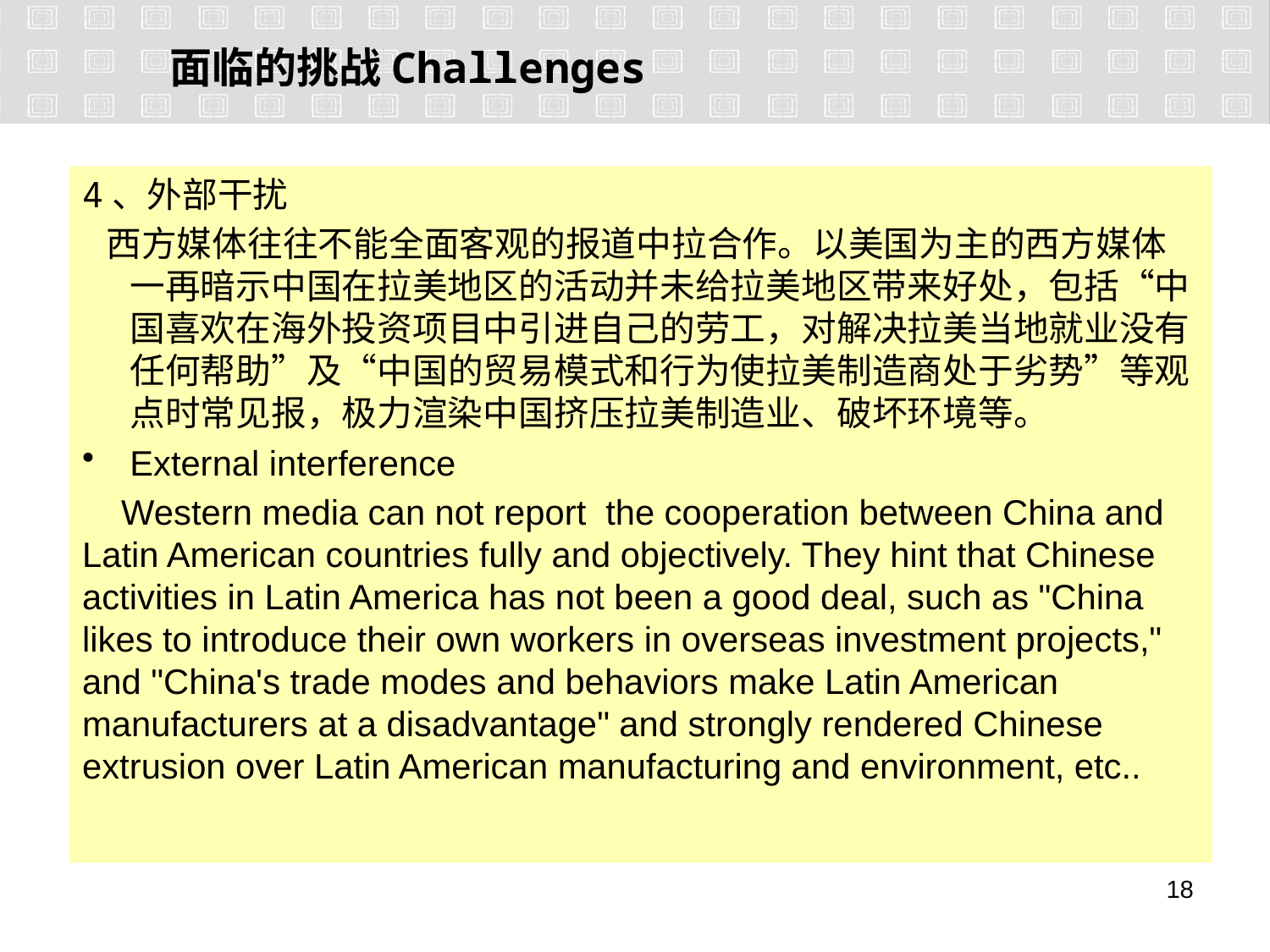

面临的挑战Challenges
4、外部干扰
  西方媒体往往不能全面客观的报道中拉合作。以美国为主的西方媒体一再暗示中国在拉美地区的活动并未给拉美地区带来好处，包括“中国喜欢在海外投资项目中引进自己的劳工，对解决拉美当地就业没有任何帮助”及“中国的贸易模式和行为使拉美制造商处于劣势”等观点时常见报，极力渲染中国挤压拉美制造业、破坏环境等。
External interference
    Western media can not report  the cooperation between China and Latin American countries fully and objectively. They hint that Chinese activities in Latin America has not been a good deal, such as "China likes to introduce their own workers in overseas investment projects," and "China's trade modes and behaviors make Latin American manufacturers at a disadvantage" and strongly rendered Chinese extrusion over Latin American manufacturing and environment, etc..

18